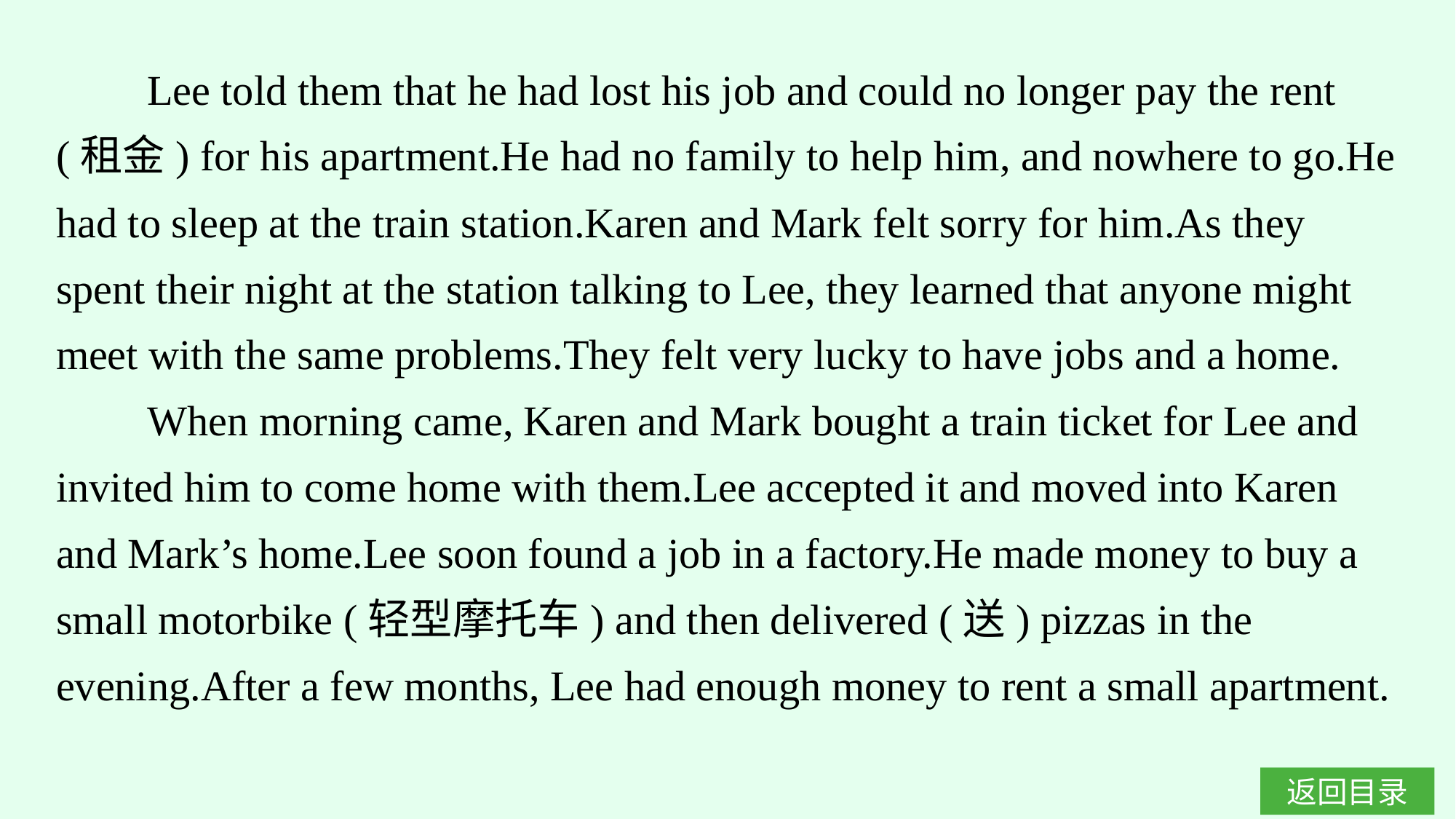

Lee told them that he had lost his job and could no longer pay the rent (租金) for his apartment.He had no family to help him, and nowhere to go.He had to sleep at the train station.Karen and Mark felt sorry for him.As they spent their night at the station talking to Lee, they learned that anyone might meet with the same problems.They felt very lucky to have jobs and a home.
When morning came, Karen and Mark bought a train ticket for Lee and invited him to come home with them.Lee accepted it and moved into Karen and Mark’s home.Lee soon found a job in a factory.He made money to buy a small motorbike (轻型摩托车) and then delivered (送) pizzas in the evening.After a few months, Lee had enough money to rent a small apartment.